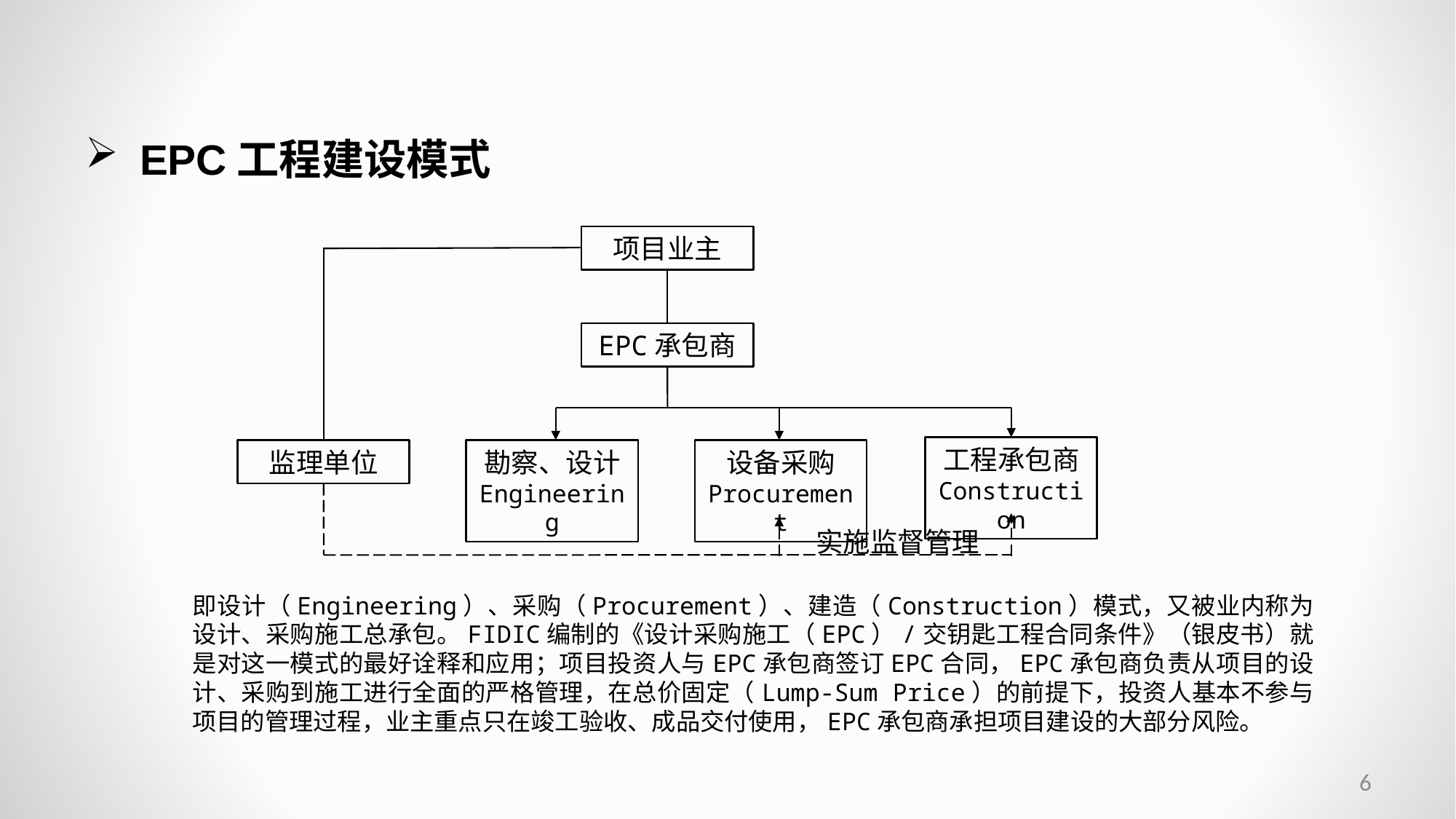

EPC工程建设模式

项目业主
EPC承包商
工程承包商
Construction
监理单位
勘察、设计
Engineering
设备采购
Procurement
实施监督管理
即设计（Engineering）、采购（Procurement）、建造（Construction）模式，又被业内称为设计、采购施工总承包。FIDIC编制的《设计采购施工（EPC）/交钥匙工程合同条件》（银皮书）就是对这一模式的最好诠释和应用；项目投资人与EPC承包商签订EPC合同，EPC承包商负责从项目的设计、采购到施工进行全面的严格管理，在总价固定（Lump-Sum Price）的前提下，投资人基本不参与项目的管理过程，业主重点只在竣工验收、成品交付使用，EPC承包商承担项目建设的大部分风险。
6